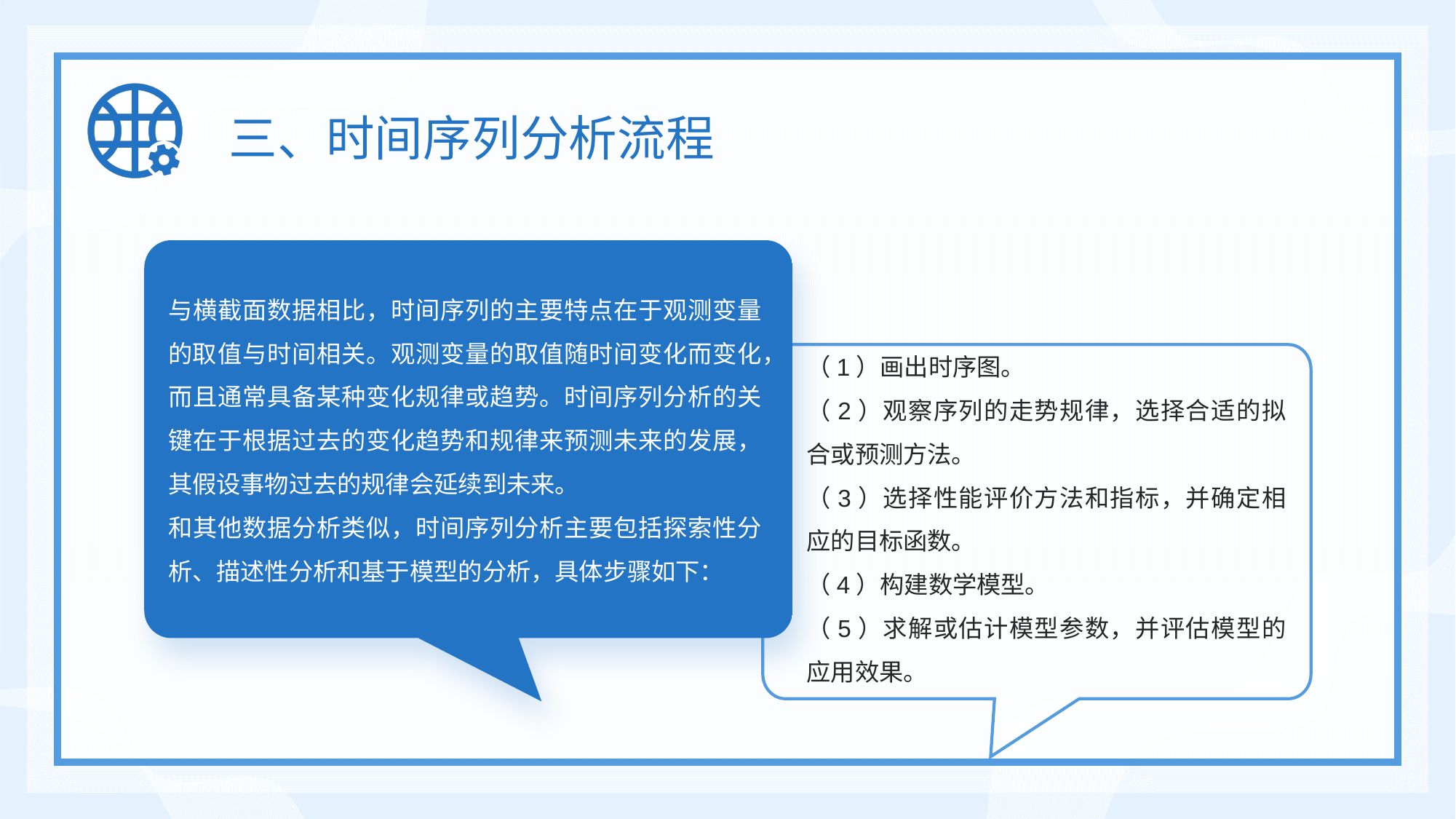

三、时间序列分析流程

与横截面数据相比，时间序列的主要特点在于观测变量的取值与时间相关。观测变量的取值随时间变化而变化，而且通常具备某种变化规律或趋势。时间序列分析的关键在于根据过去的变化趋势和规律来预测未来的发展，其假设事物过去的规律会延续到未来。
和其他数据分析类似，时间序列分析主要包括探索性分析、描述性分析和基于模型的分析，具体步骤如下：
（1）画出时序图。
（2）观察序列的走势规律，选择合适的拟合或预测方法。
（3）选择性能评价方法和指标，并确定相应的目标函数。
（4）构建数学模型。
（5）求解或估计模型参数，并评估模型的应用效果。